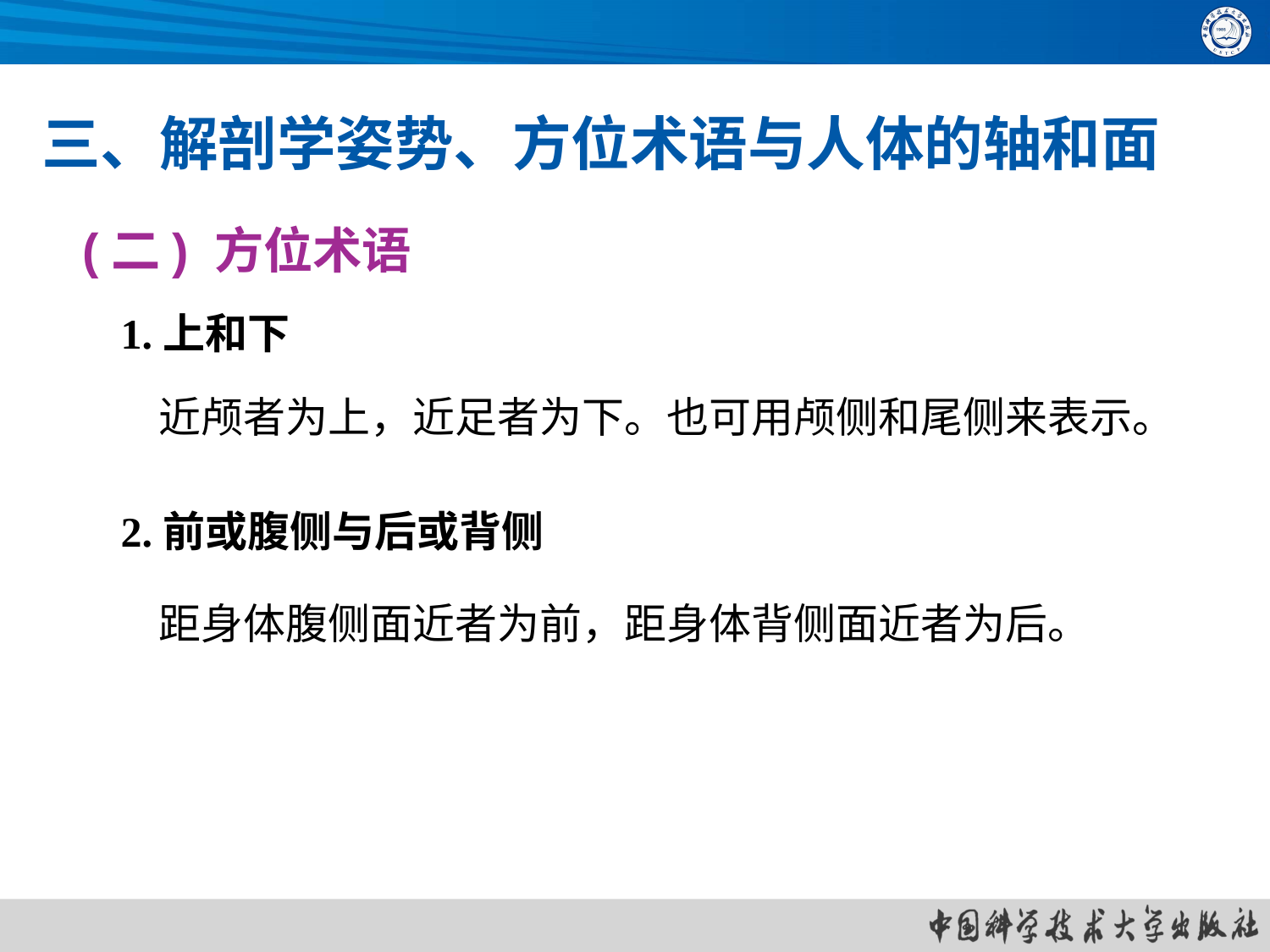

三、解剖学姿势、方位术语与人体的轴和面
(二) 方位术语
1.上和下
近颅者为上，近足者为下。也可用颅侧和尾侧来表示。
2.前或腹侧与后或背侧
距身体腹侧面近者为前，距身体背侧面近者为后。